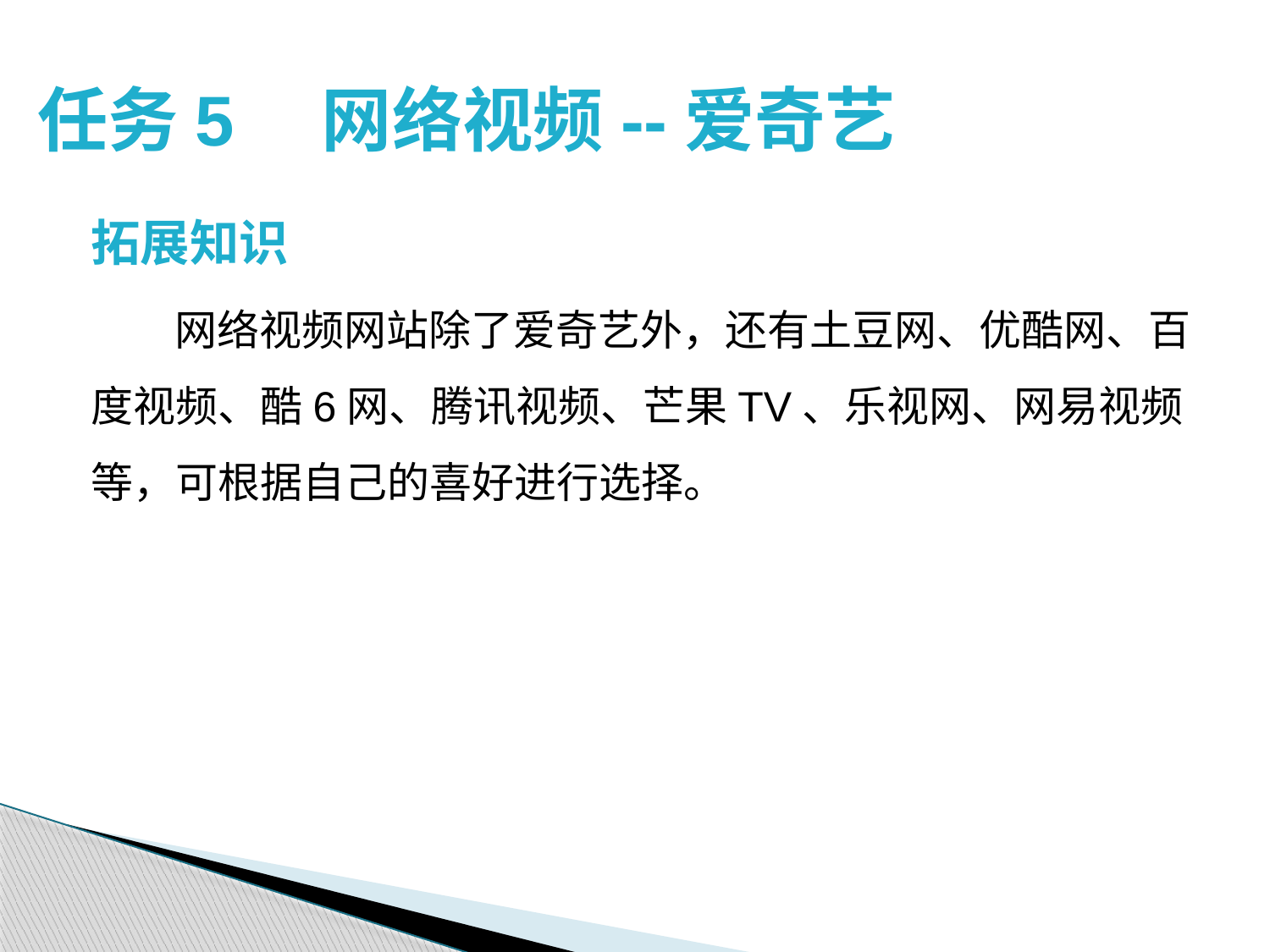

# 任务5　网络视频--爱奇艺
拓展知识
网络视频网站除了爱奇艺外，还有土豆网、优酷网、百度视频、酷6网、腾讯视频、芒果TV、乐视网、网易视频等，可根据自己的喜好进行选择。